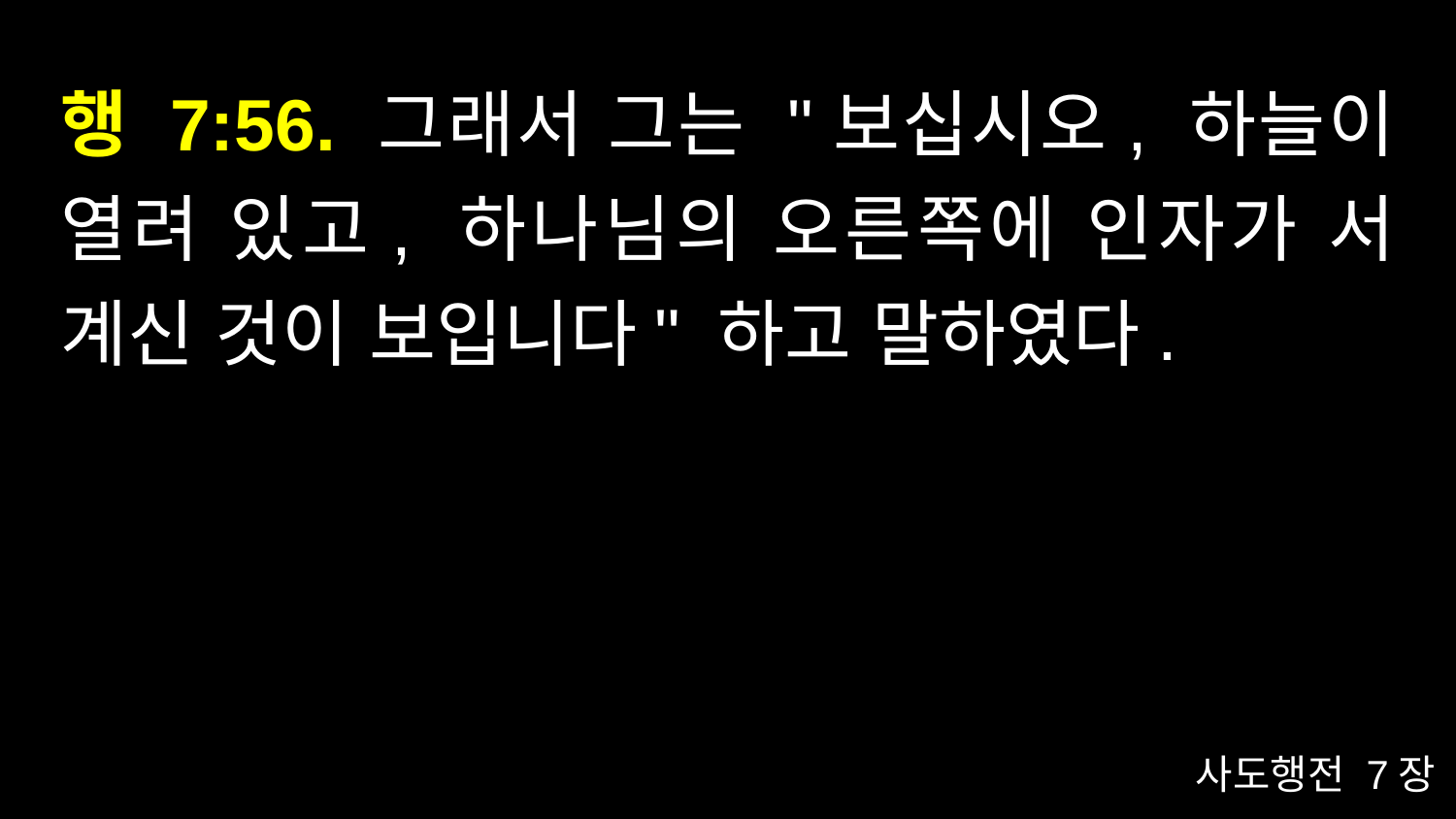

# 행 7:56. 그래서 그는 "보십시오, 하늘이 열려 있고, 하나님의 오른쪽에 인자가 서 계신 것이 보입니다" 하고 말하였다.
사도행전 7장